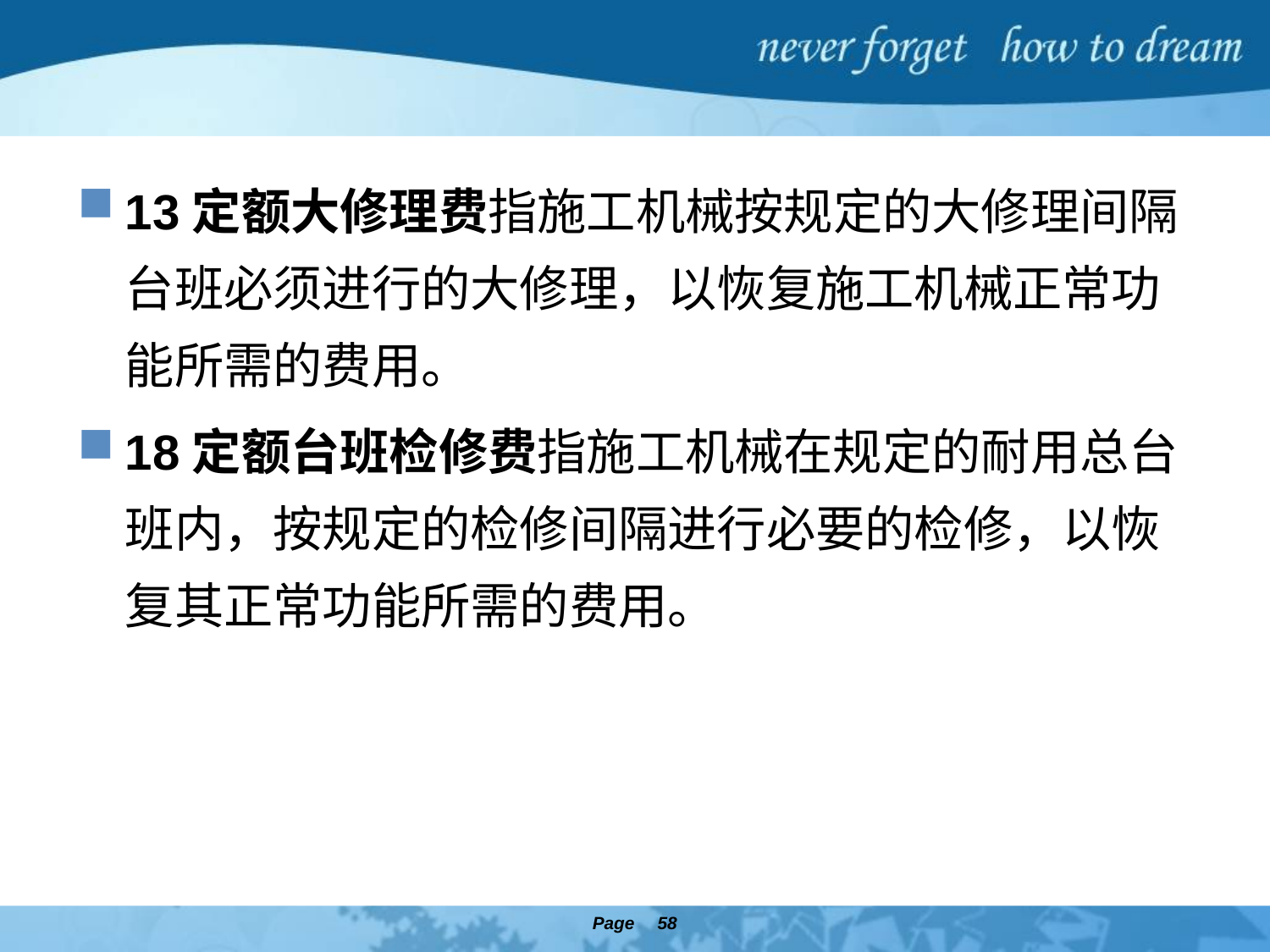

13定额大修理费指施工机械按规定的大修理间隔台班必须进行的大修理，以恢复施工机械正常功能所需的费用。
18定额台班检修费指施工机械在规定的耐用总台班内，按规定的检修间隔进行必要的检修，以恢复其正常功能所需的费用。